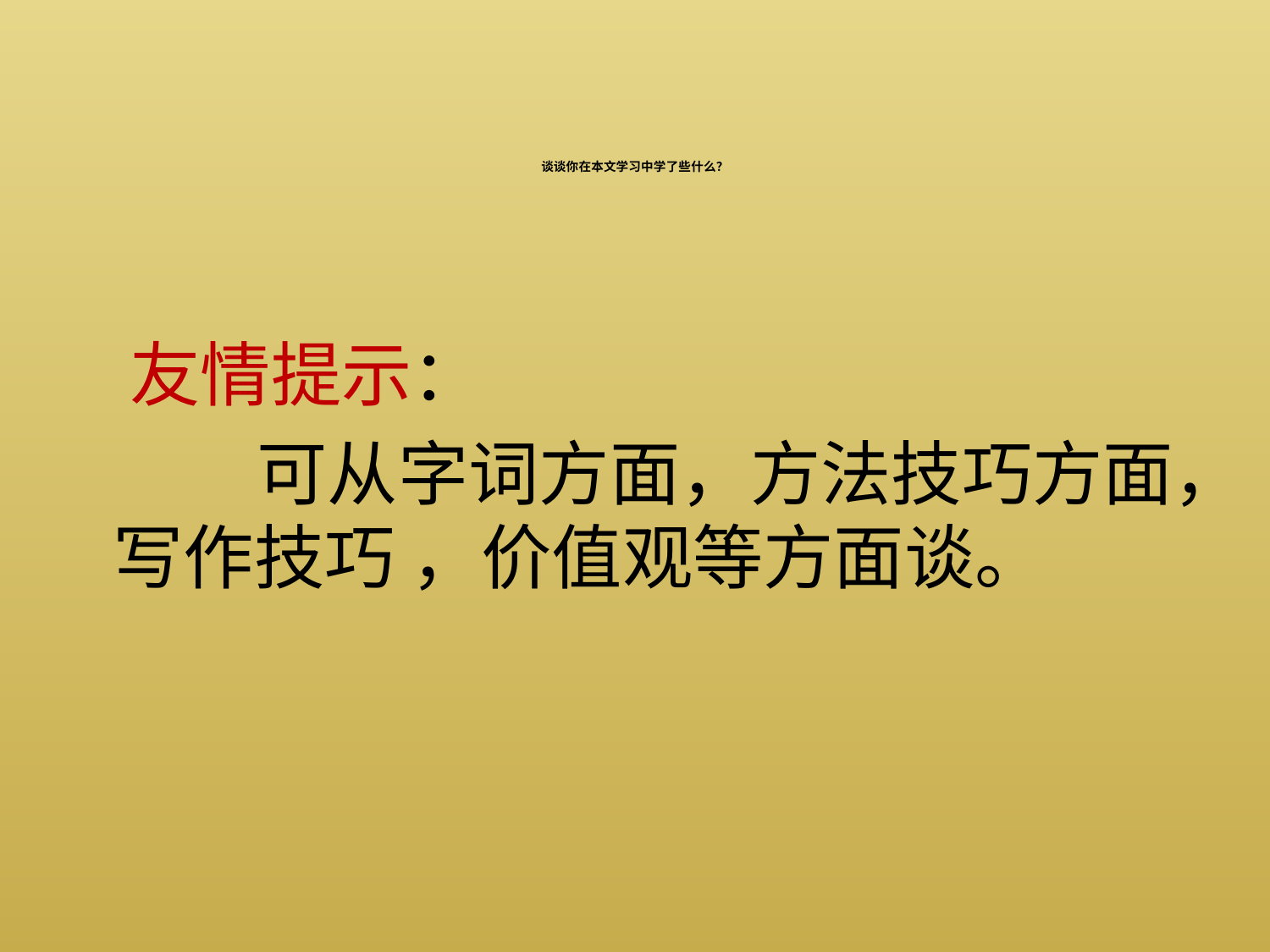

# 谈谈你在本文学习中学了些什么？
   友情提示：
           可从字词方面，方法技巧方面，写作技巧 ，价值观等方面谈。